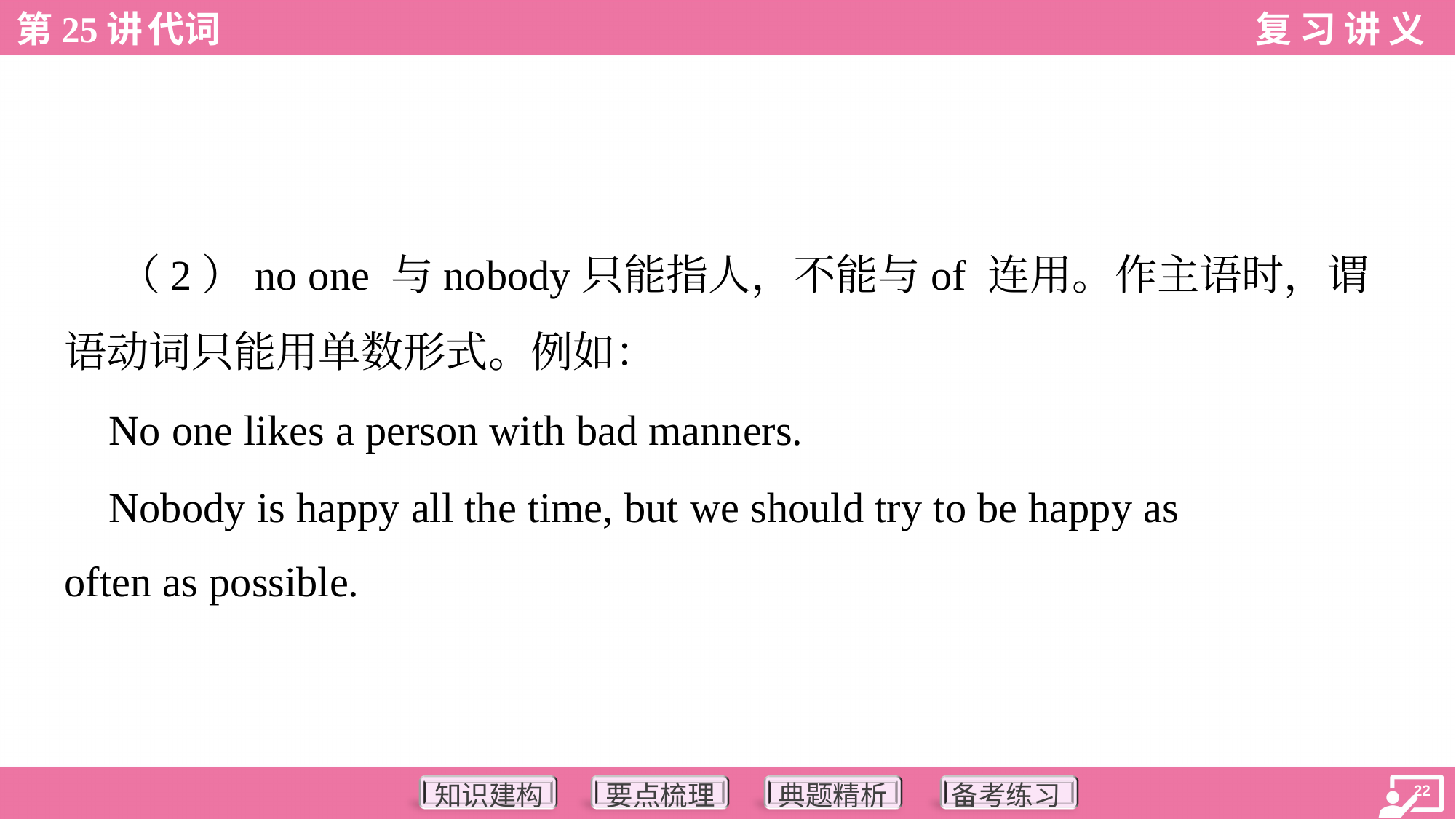

（2）no one 与nobody只能指人，不能与of 连用。作主语时，谓
语动词只能用单数形式。例如：
    No one likes a person with bad manners.
    Nobody is happy all the time, but we should try to be happy as
often as possible.